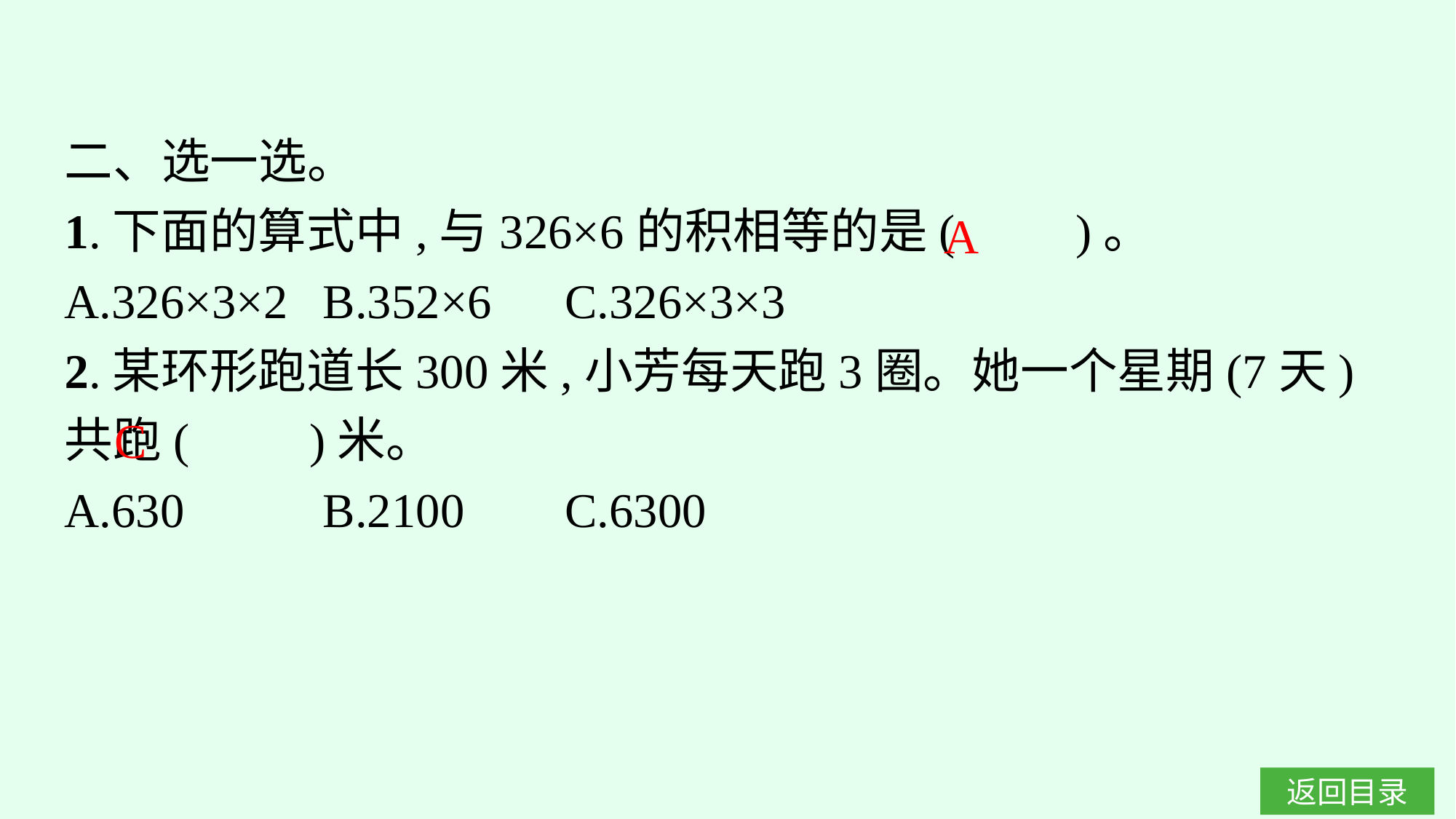

二、选一选。
1.下面的算式中,与326×6的积相等的是(　　)。
A.326×3×2	B.352×6	C.326×3×3
2.某环形跑道长300米,小芳每天跑3圈。她一个星期(7天)共跑(　　)米。
A.630		B.2100	C.6300
A
C